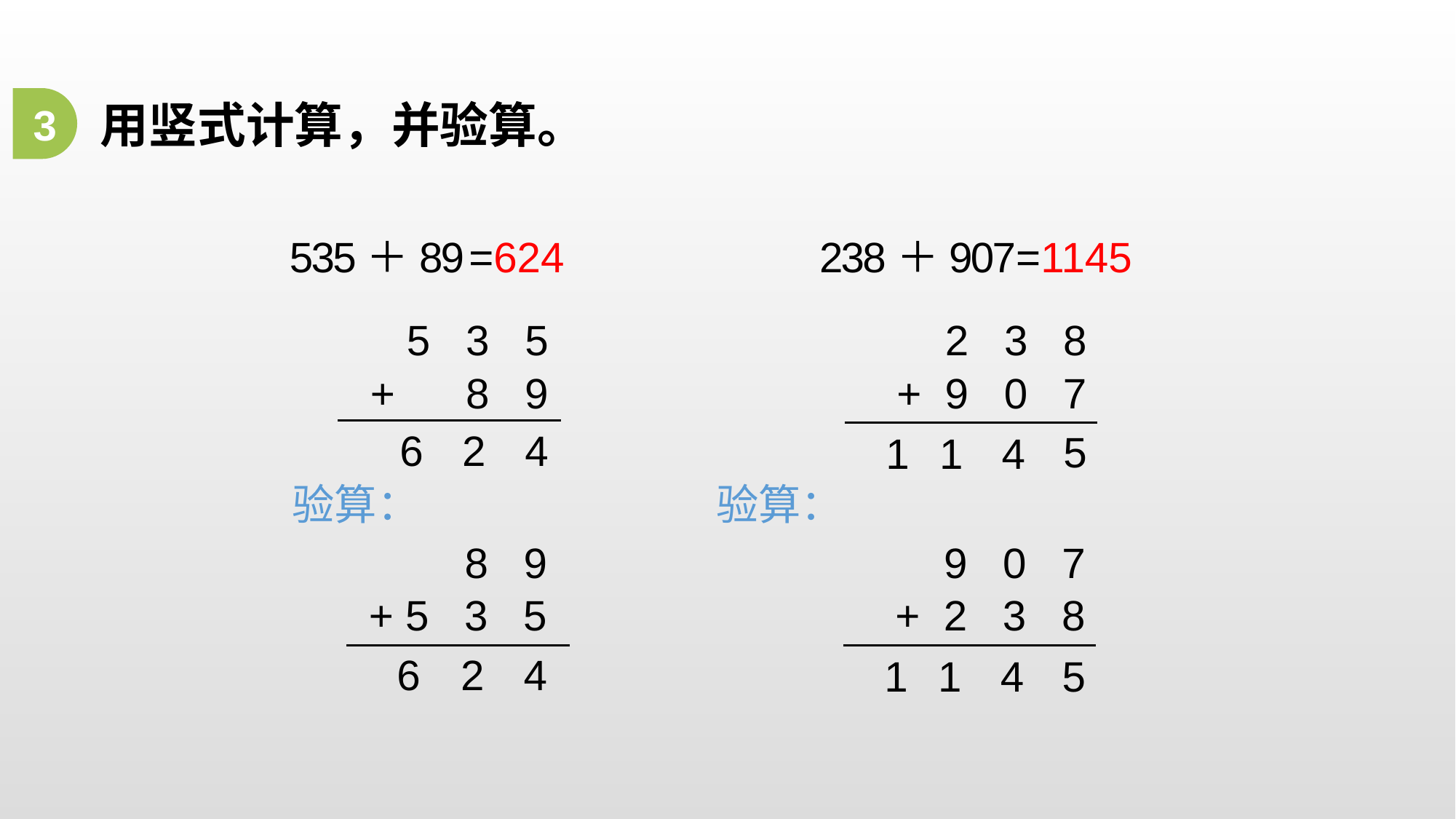

3
用竖式计算，并验算。
535＋89
=624
238＋907
=1145
5   3   5
2   3   8
+      8   9
+  9   0   7
6
2
4
5
1
1
4
验算：
验算：
8   9
9   0   7
+ 5   3   5
+  2   3   8
6
2
4
5
1
1
4